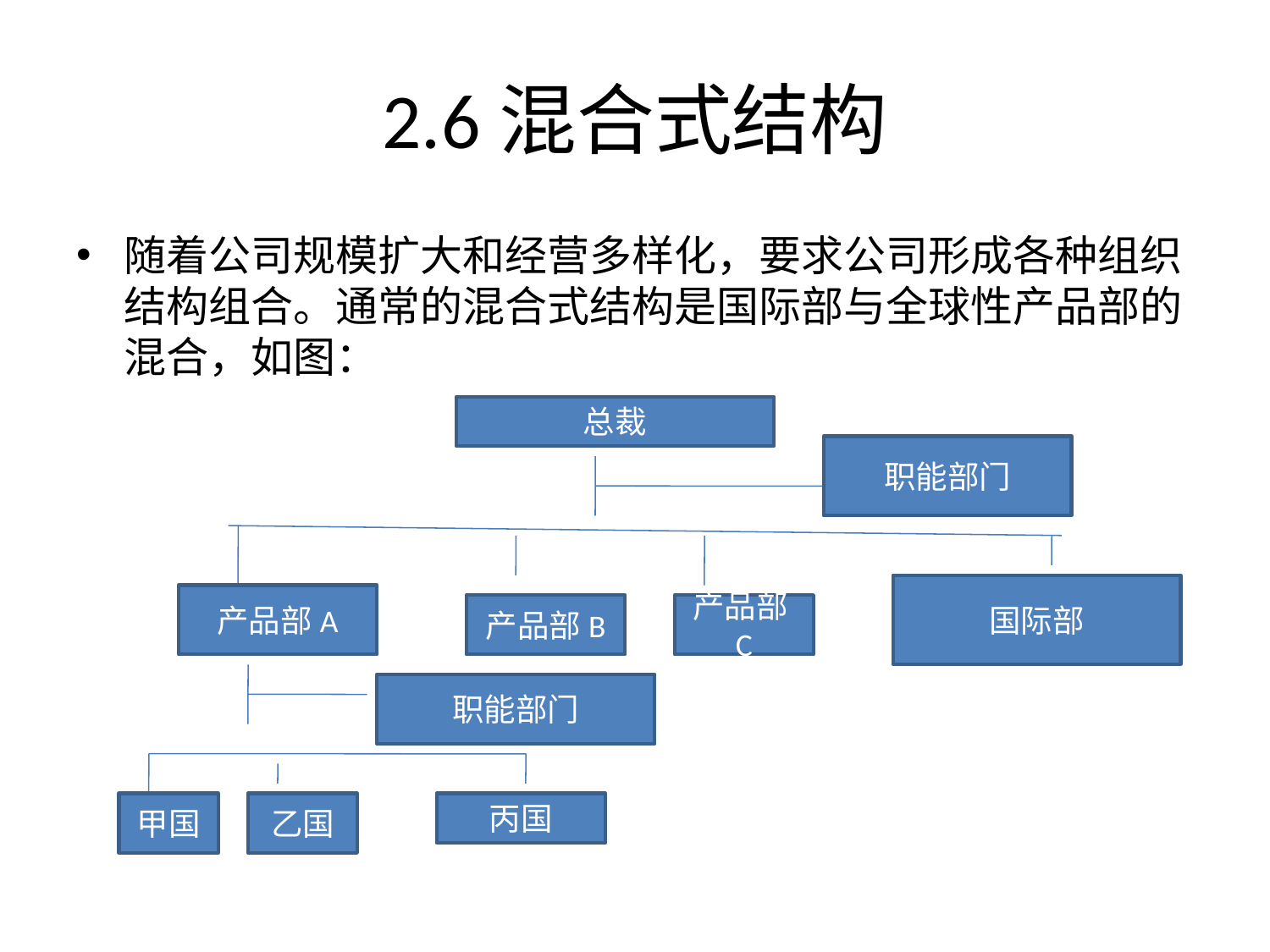

# 2.6混合式结构
随着公司规模扩大和经营多样化，要求公司形成各种组织结构组合。通常的混合式结构是国际部与全球性产品部的混合，如图：

总裁
职能部门
国际部
产品部A
产品部B
产品部C
职能部门
甲国
乙国
丙国